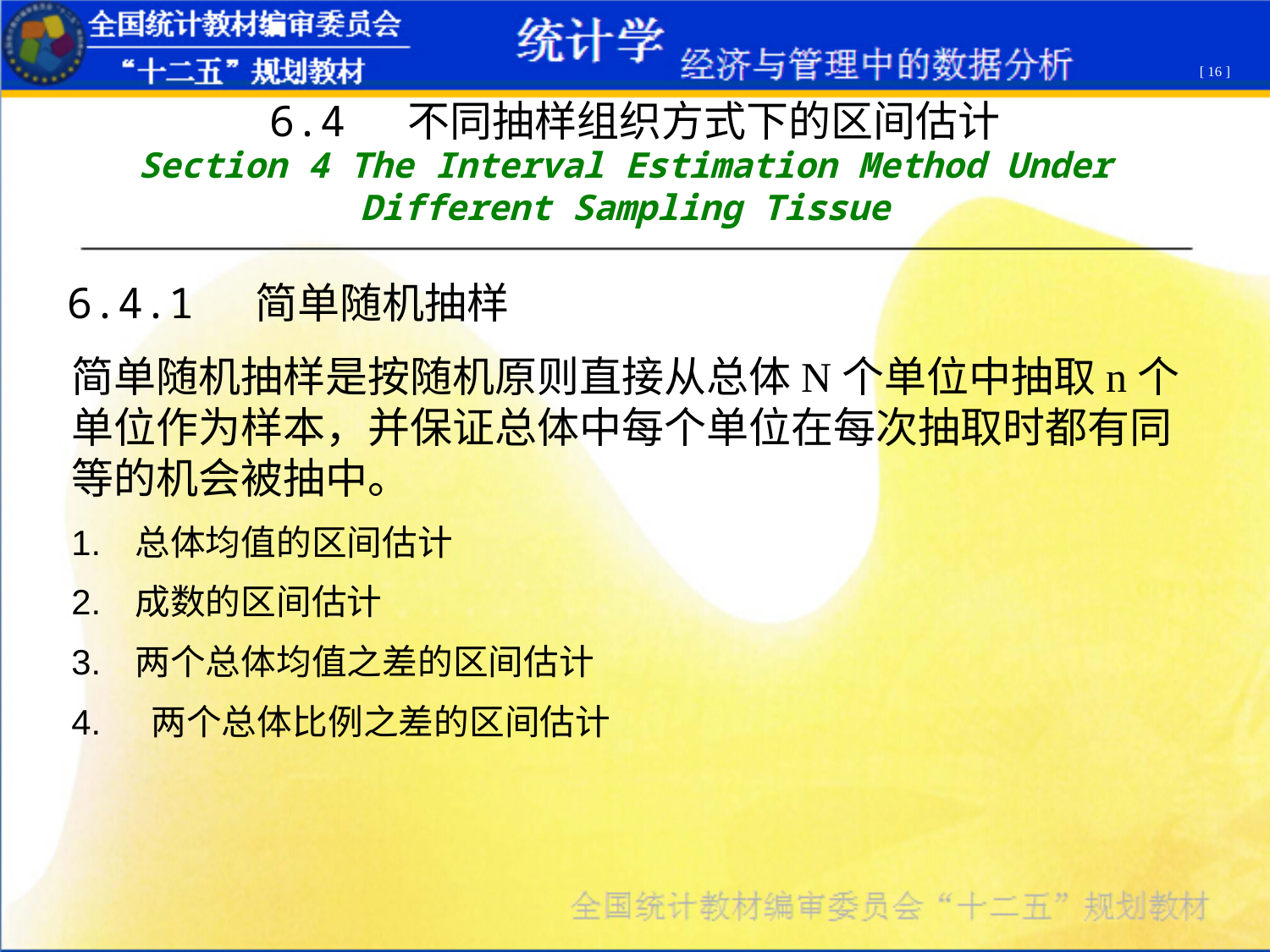

[ 16 ]
6.4  不同抽样组织方式下的区间估计
Section 4 The Interval Estimation Method Under Different Sampling Tissue
6.4.1  简单随机抽样
简单随机抽样是按随机原则直接从总体N个单位中抽取n个单位作为样本，并保证总体中每个单位在每次抽取时都有同等的机会被抽中。
总体均值的区间估计
成数的区间估计
两个总体均值之差的区间估计
 两个总体比例之差的区间估计